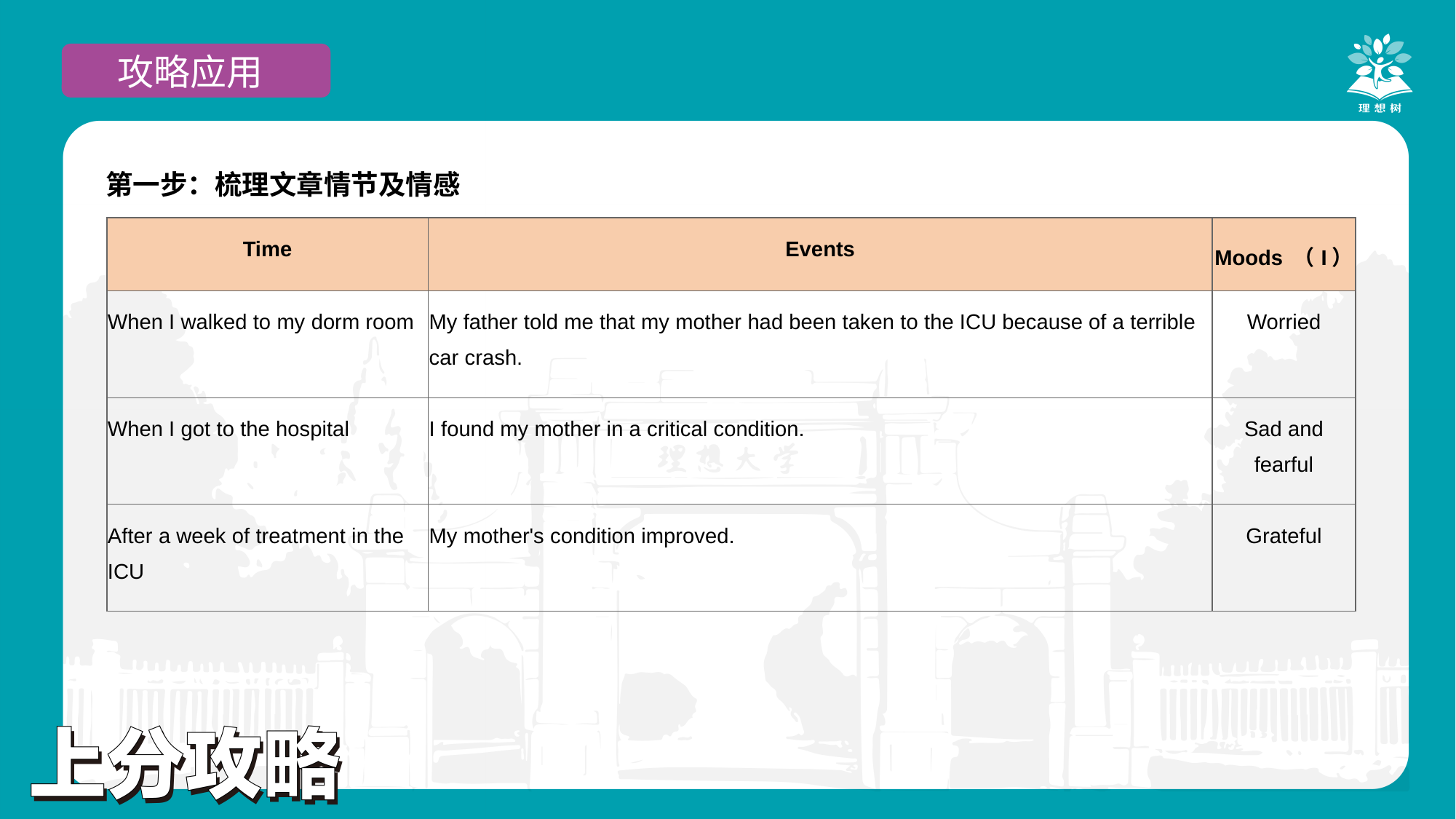

攻略应用
第一步：梳理文章情节及情感
| Time | Events | Moods （I） |
| --- | --- | --- |
| When I walked to my dorm room | My father told me that my mother had been taken to the ICU because of a terrible car crash. | Worried |
| When I got to the hospital | I found my mother in a critical condition. | Sad and fearful |
| After a week of treatment in the ICU | My mother's condition improved. | Grateful |